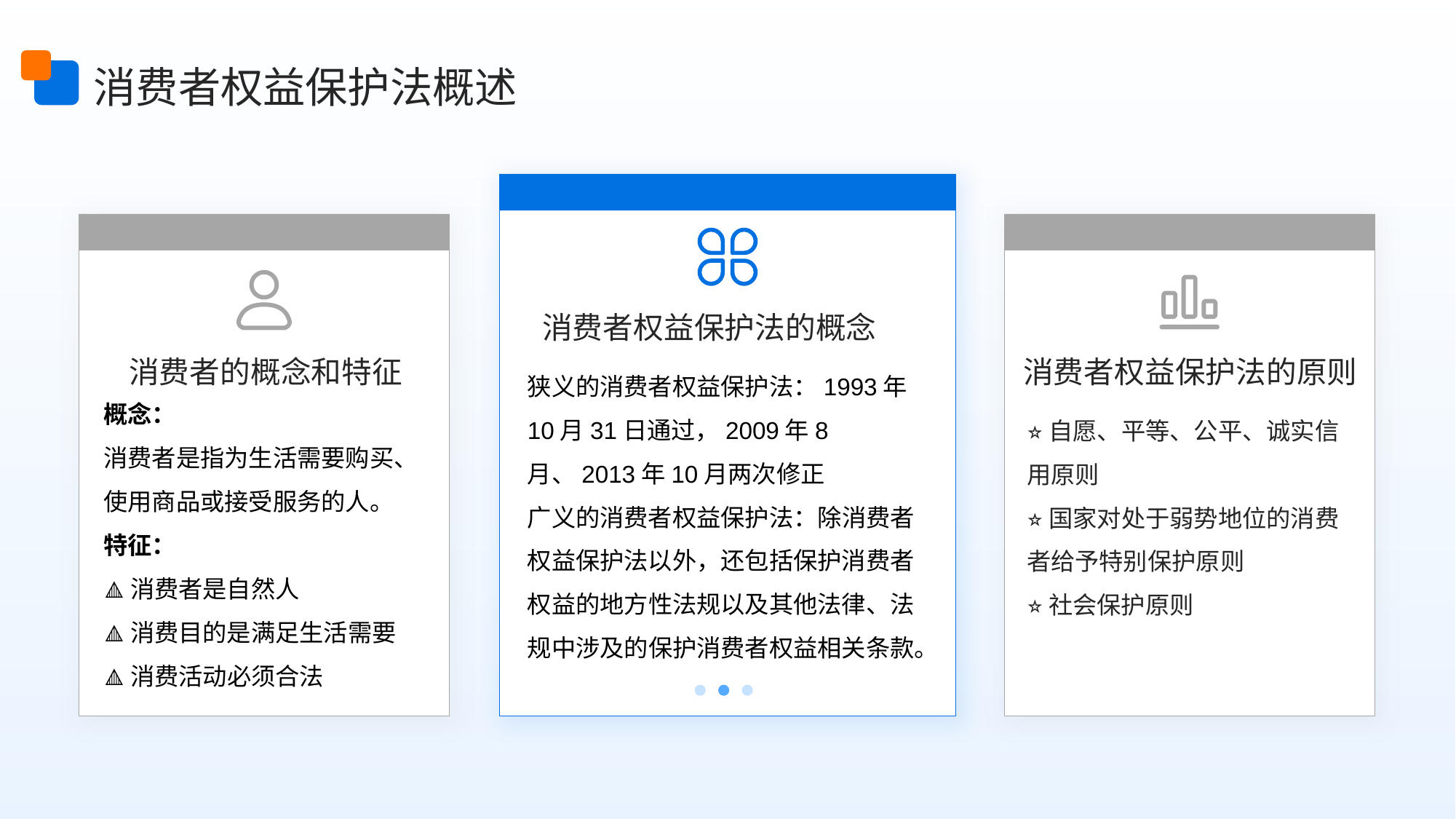

消费者权益保护法概述

消费者权益保护法的概念
消费者的概念和特征
消费者权益保护法的原则
狭义的消费者权益保护法：1993年10月31日通过，2009年8月、2013年10月两次修正
广义的消费者权益保护法：除消费者权益保护法以外，还包括保护消费者权益的地方性法规以及其他法律、法规中涉及的保护消费者权益相关条款。
概念：
消费者是指为生活需要购买、使用商品或接受服务的人。
特征：
🔺消费者是自然人
🔺消费目的是满足生活需要
🔺消费活动必须合法
⭐自愿、平等、公平、诚实信用原则
⭐国家对处于弱势地位的消费者给予特别保护原则
⭐社会保护原则